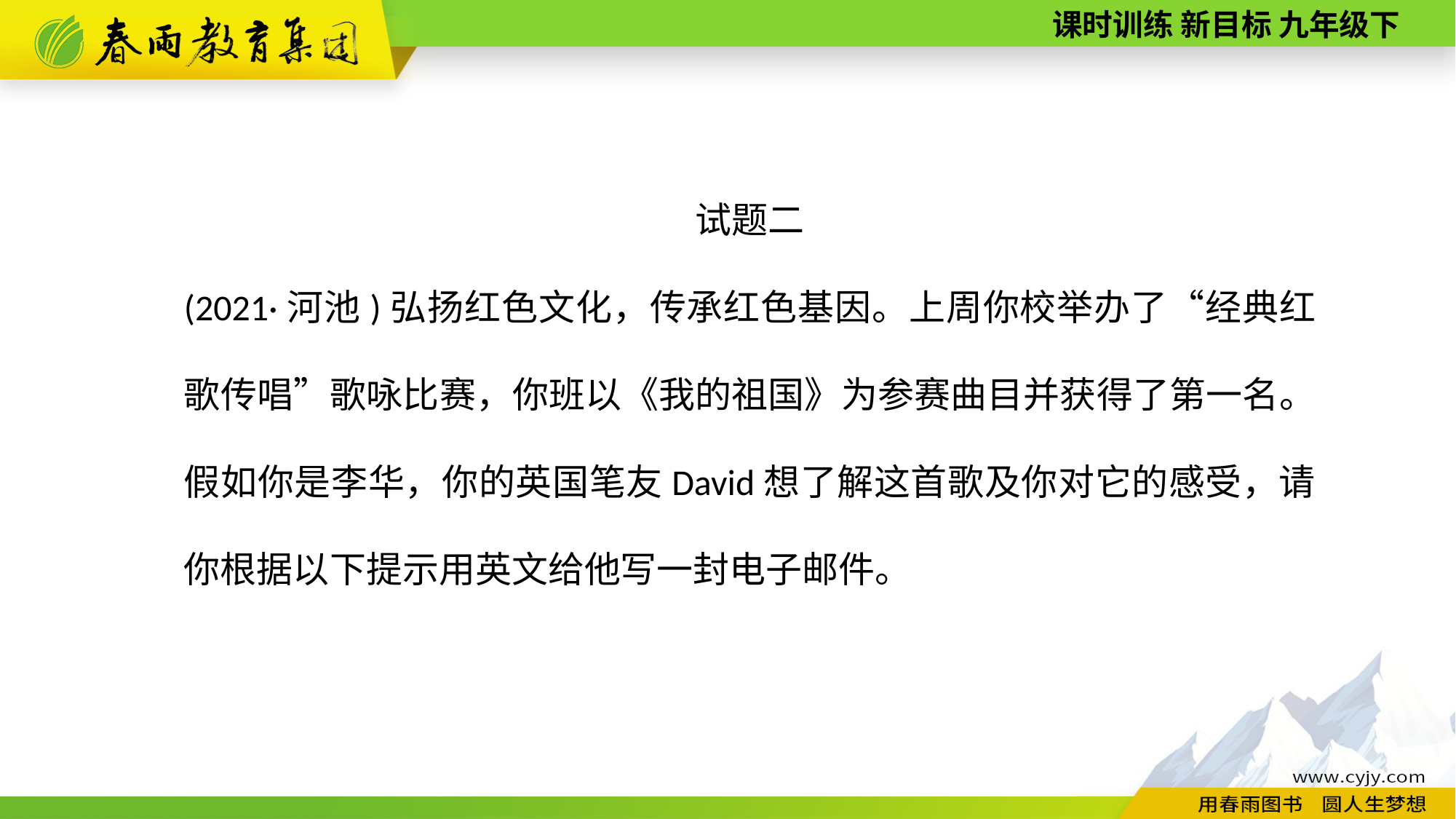

试题二
(2021·河池)弘扬红色文化，传承红色基因。上周你校举办了“经典红歌传唱”歌咏比赛，你班以《我的祖国》为参赛曲目并获得了第一名。假如你是李华，你的英国笔友David想了解这首歌及你对它的感受，请你根据以下提示用英文给他写一封电子邮件。